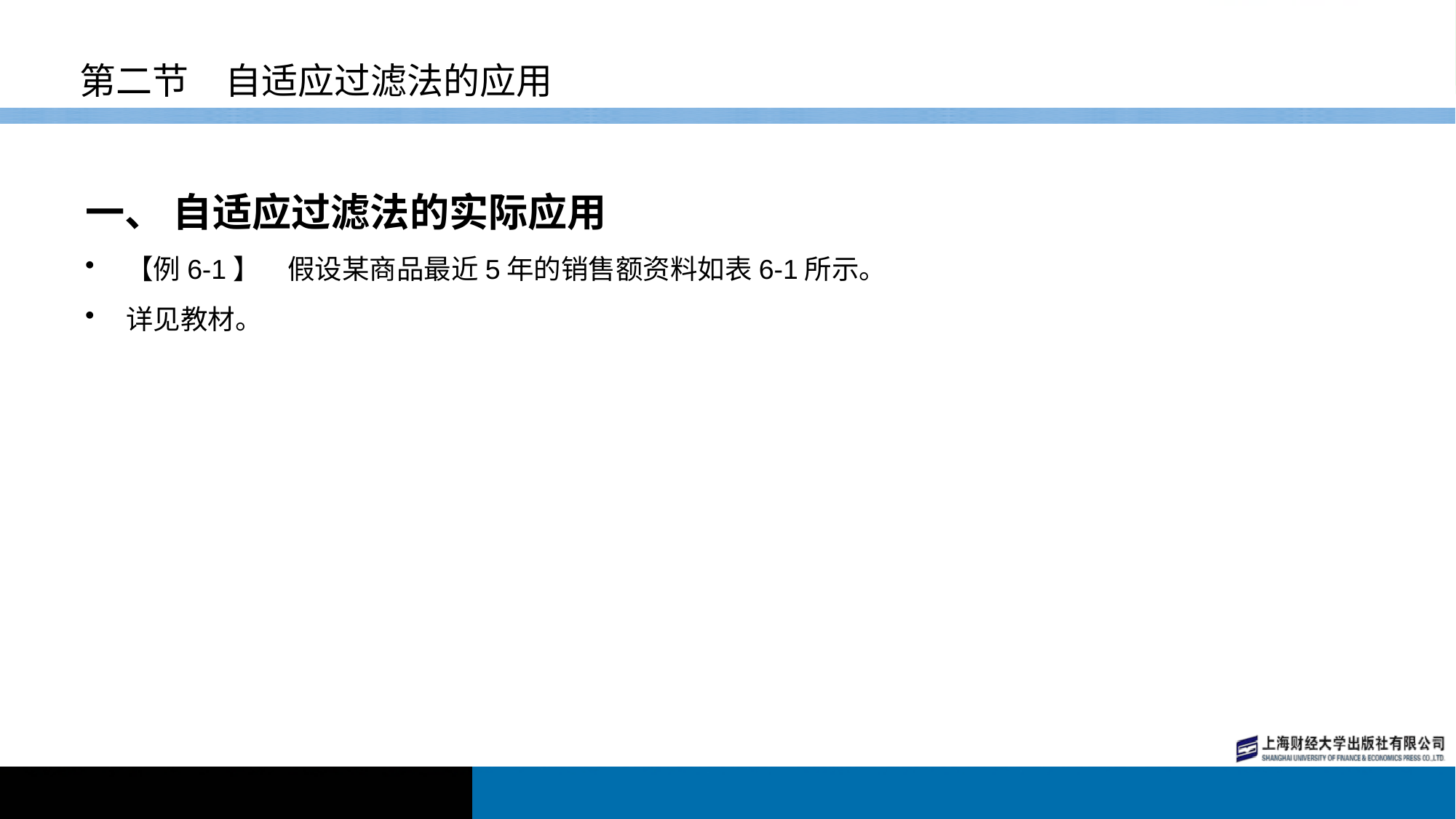

# 第二节　自适应过滤法的应用
一、 自适应过滤法的实际应用
【例6-1】　假设某商品最近5年的销售额资料如表6-1所示。
详见教材。

6